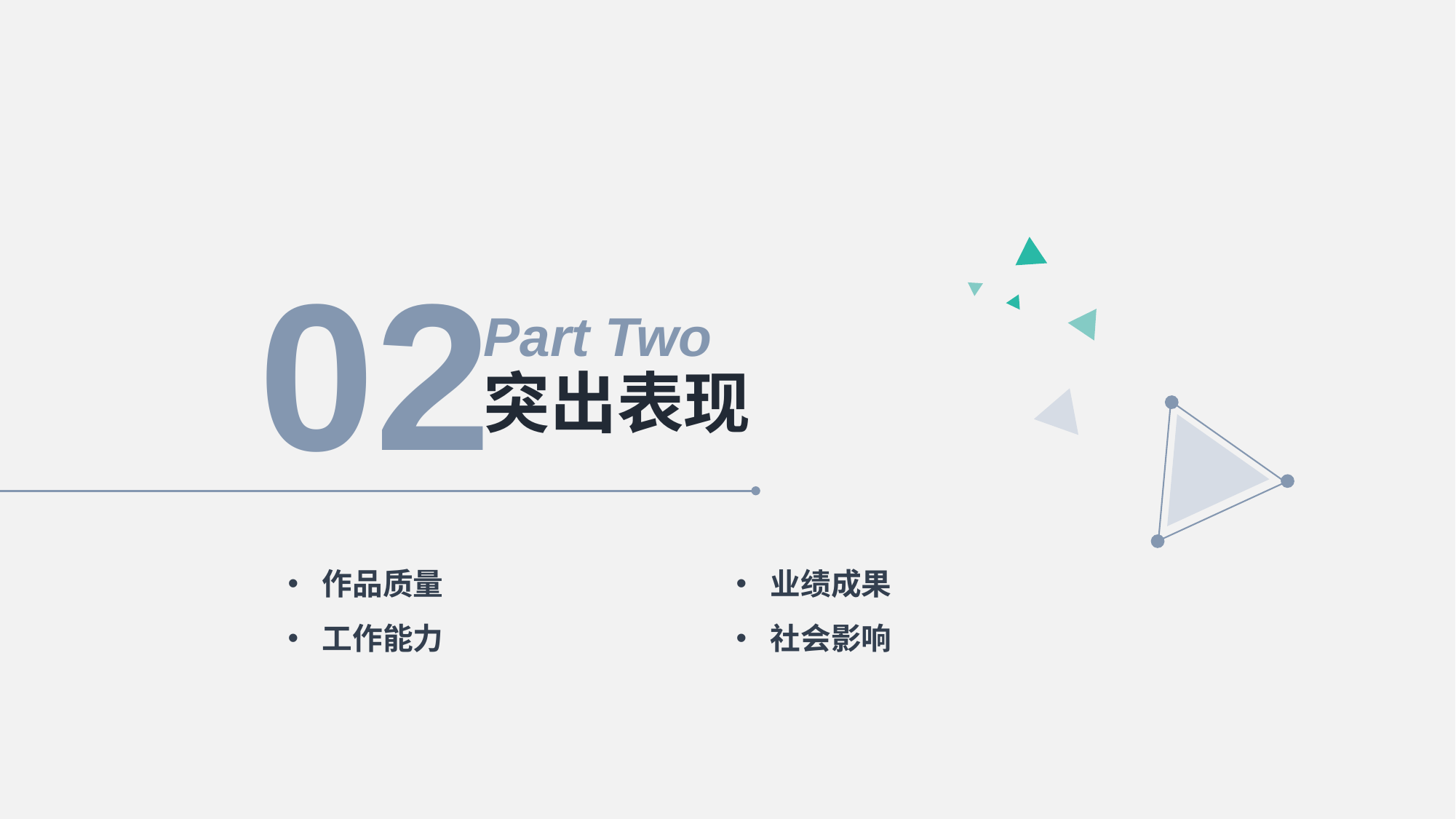

02

Part Two
突出表现
业绩成果
社会影响
作品质量
工作能力